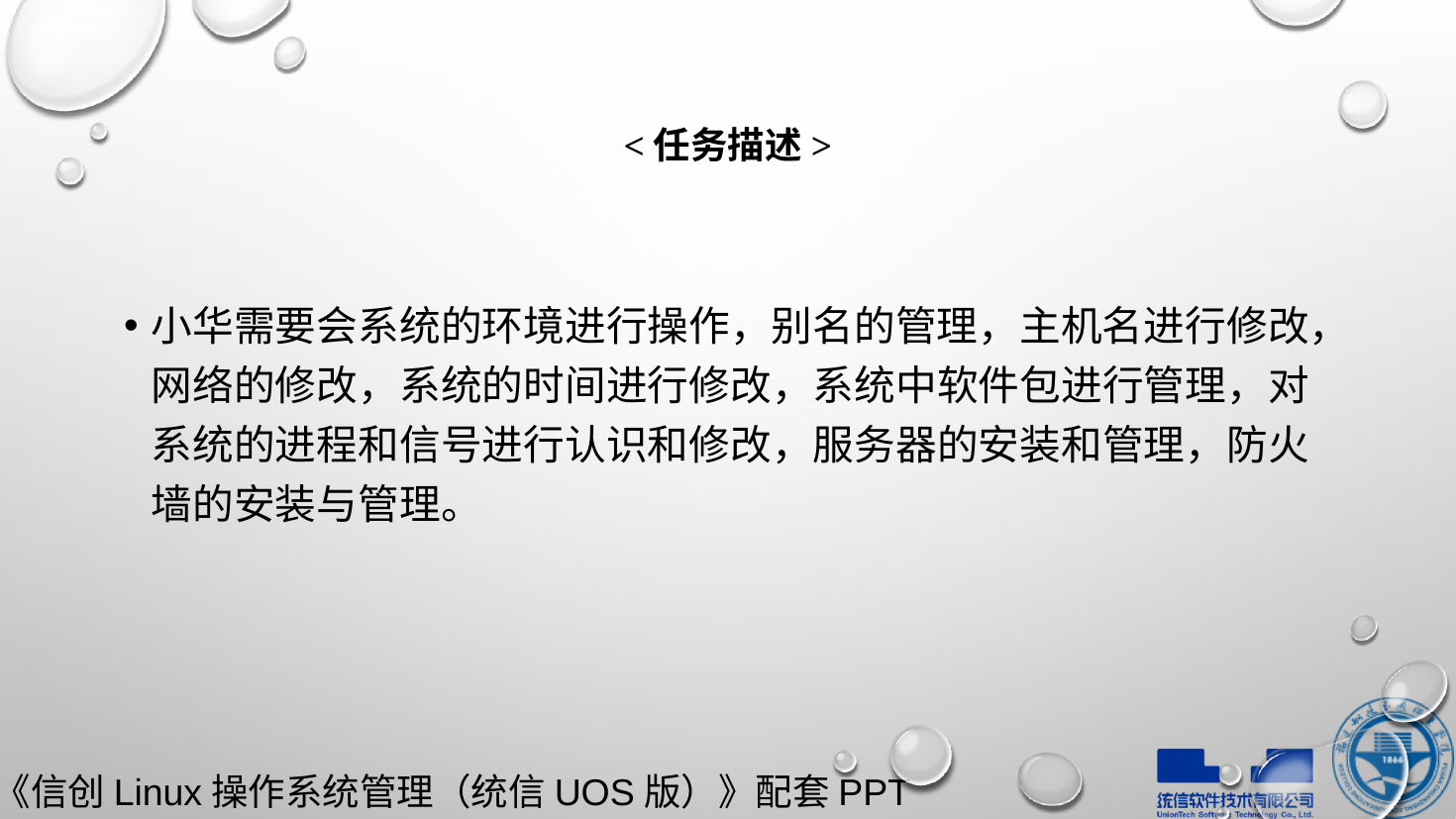

# <任务描述>
小华需要会系统的环境进行操作，别名的管理，主机名进行修改，网络的修改，系统的时间进行修改，系统中软件包进行管理，对系统的进程和信号进行认识和修改，服务器的安装和管理，防火墙的安装与管理。